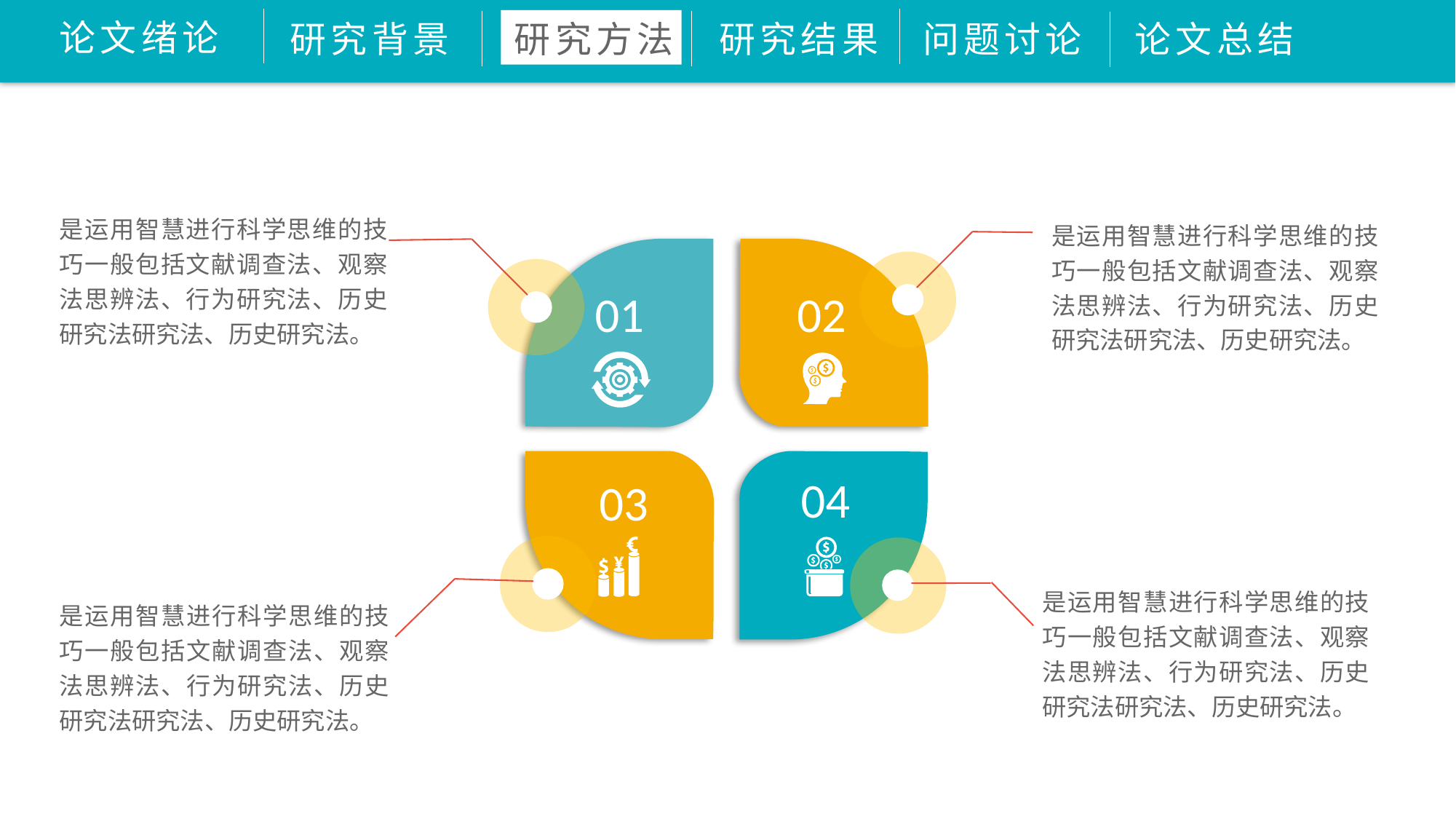

论文绪论

研究背景
研究方法
研究结果
问题讨论
论文总结
是运用智慧进行科学思维的技巧一般包括文献调查法、观察法思辨法、行为研究法、历史研究法研究法、历史研究法。
是运用智慧进行科学思维的技巧一般包括文献调查法、观察法思辨法、行为研究法、历史研究法研究法、历史研究法。

01
02

04
03

是运用智慧进行科学思维的技巧一般包括文献调查法、观察法思辨法、行为研究法、历史研究法研究法、历史研究法。
是运用智慧进行科学思维的技巧一般包括文献调查法、观察法思辨法、行为研究法、历史研究法研究法、历史研究法。